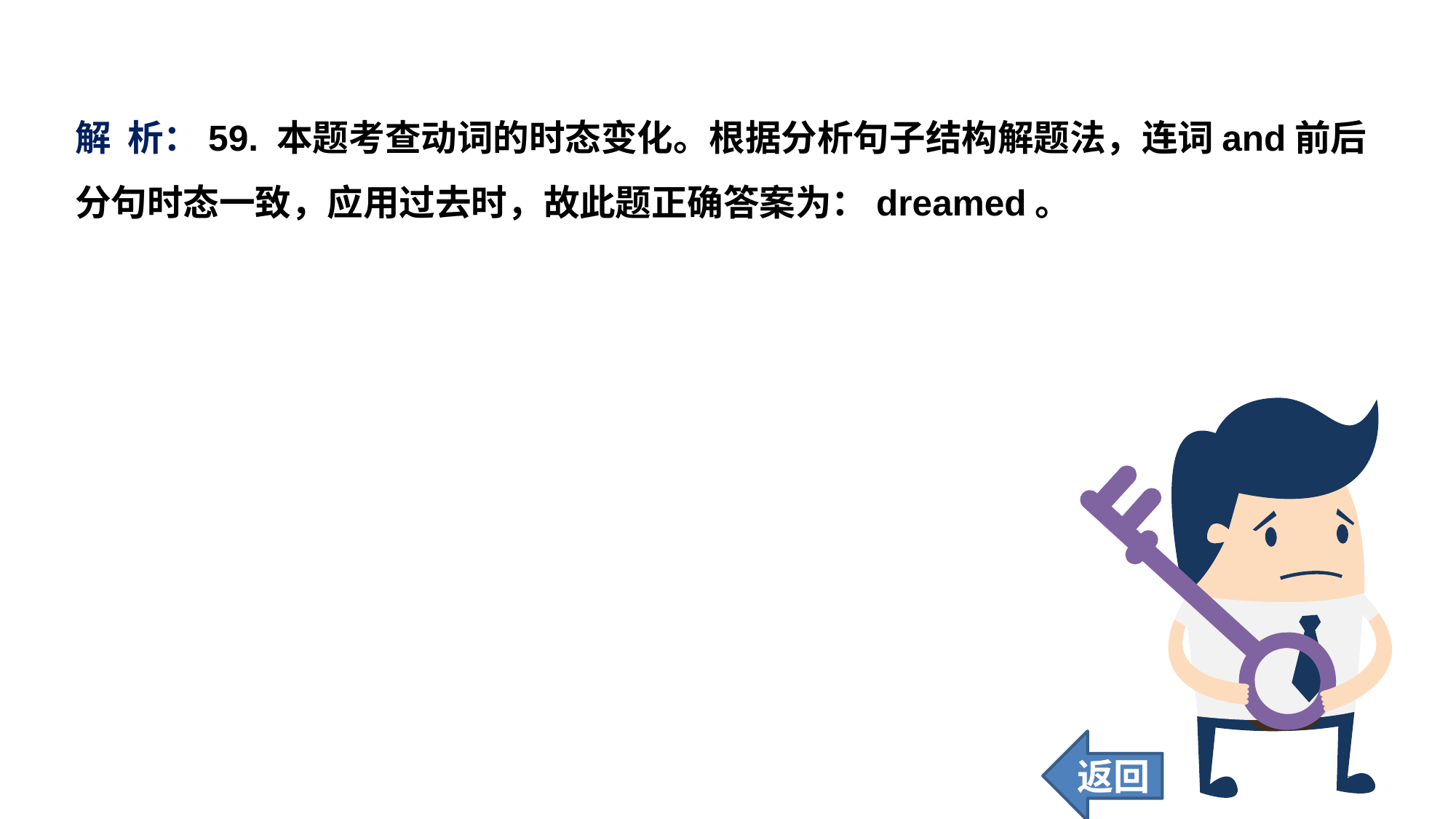

解  析：59. 本题考查动词的时态变化。根据分析句子结构解题法，连词and前后分句时态一致，应用过去时，故此题正确答案为：dreamed。

返回
259